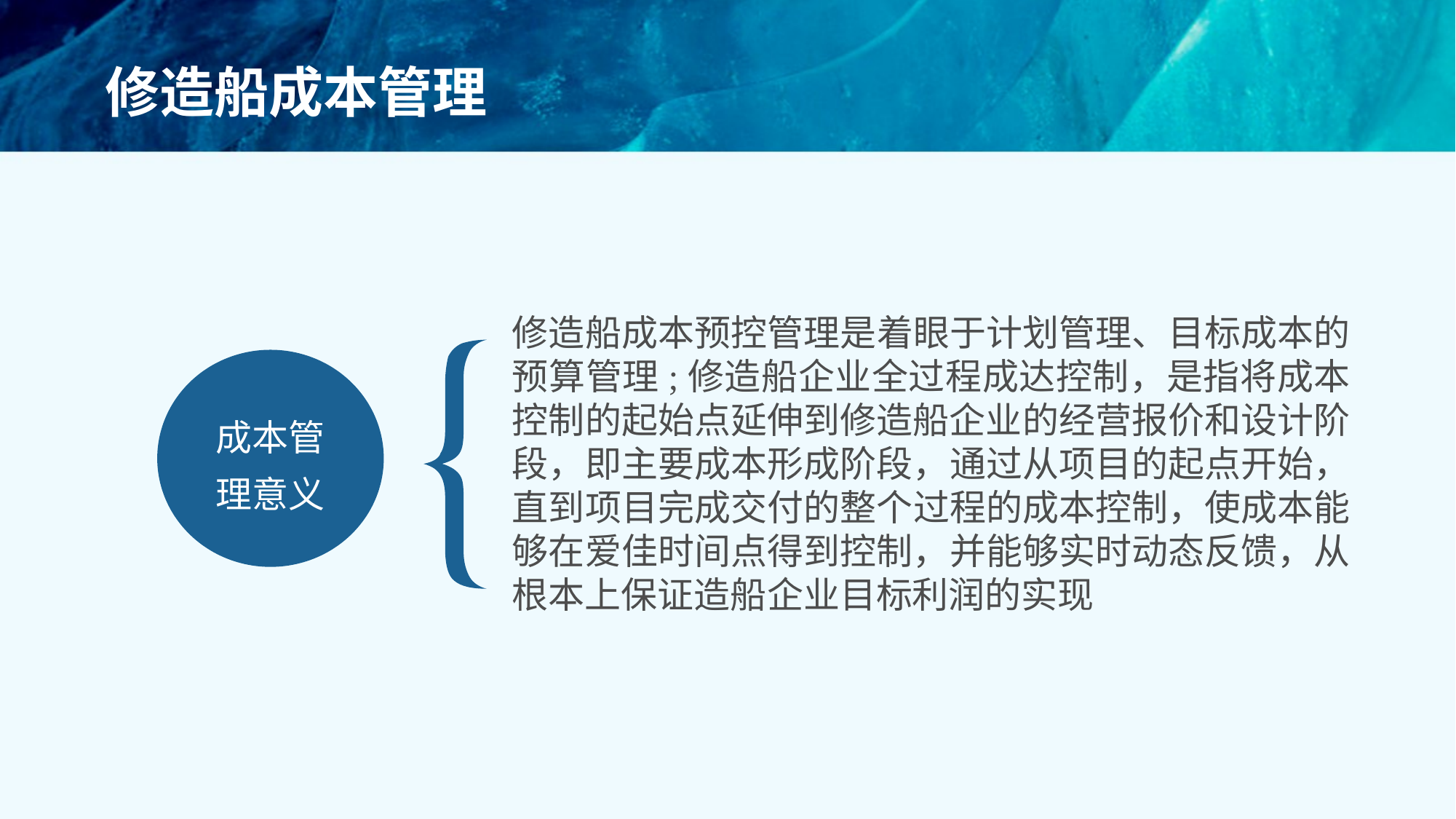

# 修造船成本管理

修造船成本预控管理是着眼于计划管理、目标成本的预算管理;修造船企业全过程成达控制，是指将成本控制的起始点延伸到修造船企业的经营报价和设计阶段，即主要成本形成阶段，通过从项目的起点开始，直到项目完成交付的整个过程的成本控制，使成本能够在爱佳时间点得到控制，并能够实时动态反馈，从根本上保证造船企业目标利润的实现

成本管理意义